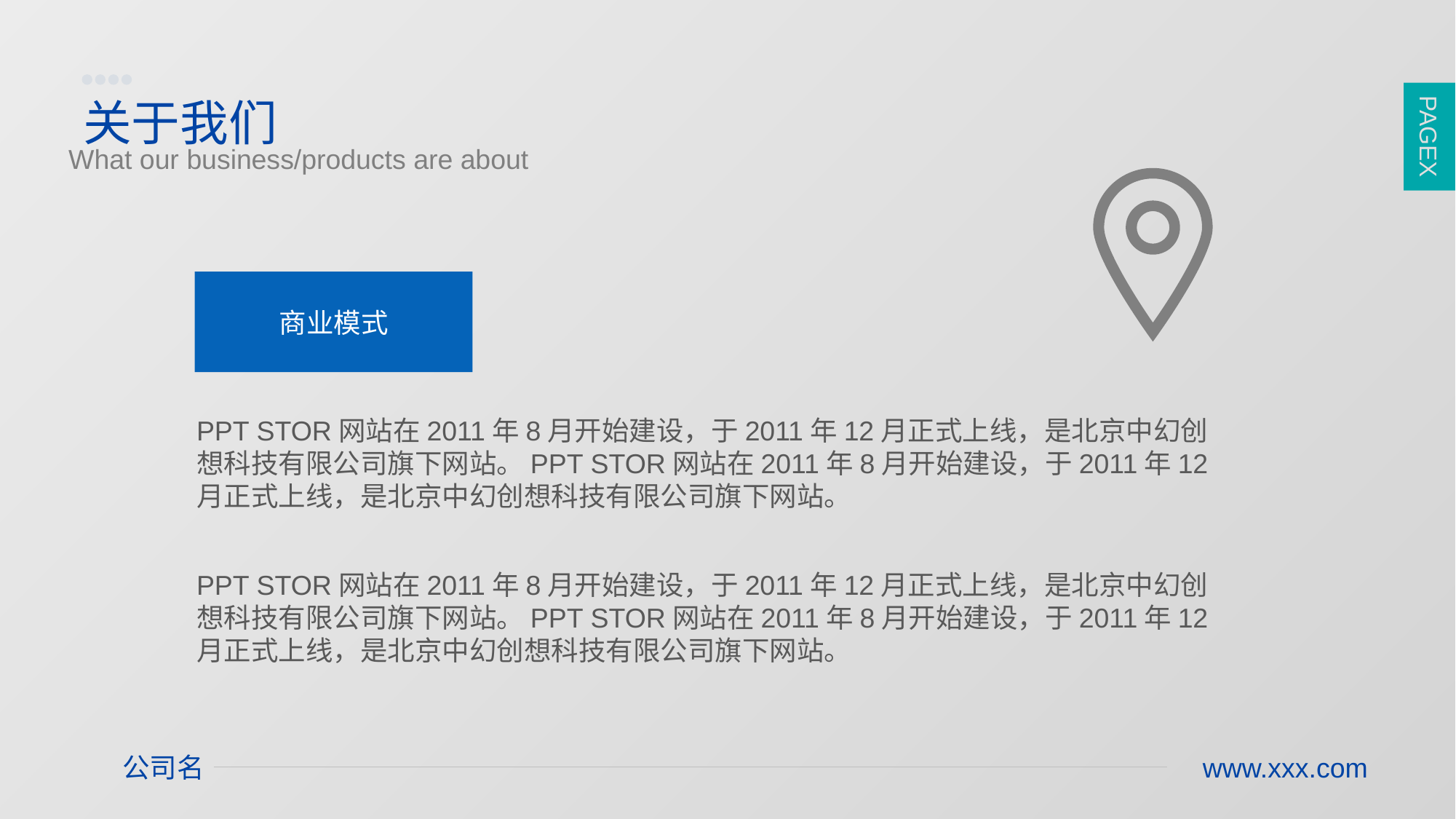

PAGEX
关于我们
What our business/products are about

商业模式
PPT STOR网站在2011年8月开始建设，于2011年12月正式上线，是北京中幻创想科技有限公司旗下网站。PPT STOR网站在2011年8月开始建设，于2011年12月正式上线，是北京中幻创想科技有限公司旗下网站。
PPT STOR网站在2011年8月开始建设，于2011年12月正式上线，是北京中幻创想科技有限公司旗下网站。PPT STOR网站在2011年8月开始建设，于2011年12月正式上线，是北京中幻创想科技有限公司旗下网站。